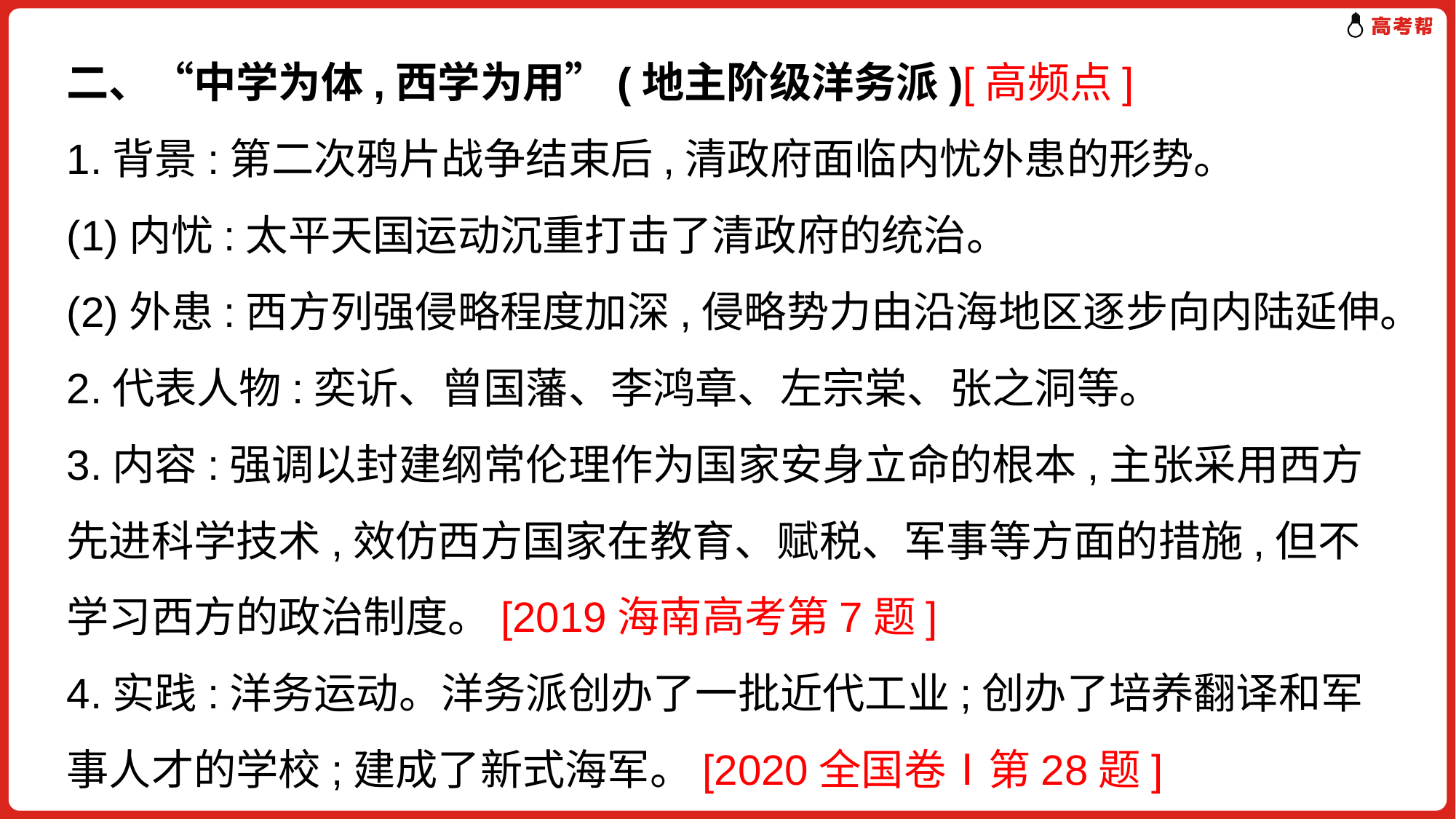

二、“中学为体,西学为用”(地主阶级洋务派)[高频点]
1.背景:第二次鸦片战争结束后,清政府面临内忧外患的形势。
(1)内忧:太平天国运动沉重打击了清政府的统治。
(2)外患:西方列强侵略程度加深,侵略势力由沿海地区逐步向内陆延伸。
2.代表人物:奕䜣、曾国藩、李鸿章、左宗棠、张之洞等。
3.内容:强调以封建纲常伦理作为国家安身立命的根本,主张采用西方先进科学技术,效仿西方国家在教育、赋税、军事等方面的措施,但不学习西方的政治制度。[2019海南高考第7题]
4.实践:洋务运动。洋务派创办了一批近代工业;创办了培养翻译和军事人才的学校;建成了新式海军。[2020全国卷Ⅰ第28题]